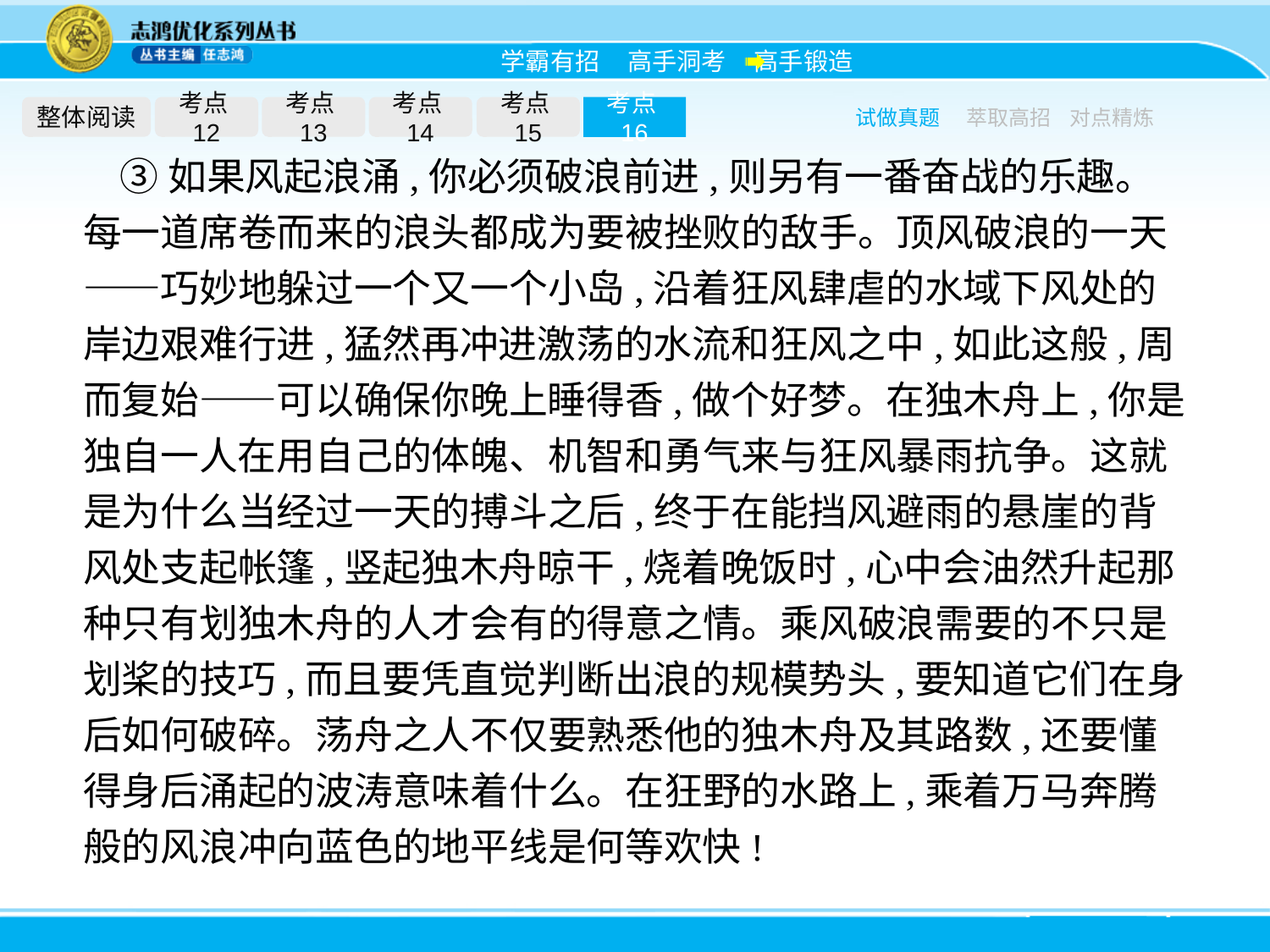

整体阅读
考点12
考点13
考点14
考点15
考点16
试做真题
萃取高招
对点精炼
③如果风起浪涌,你必须破浪前进,则另有一番奋战的乐趣。每一道席卷而来的浪头都成为要被挫败的敌手。顶风破浪的一天——巧妙地躲过一个又一个小岛,沿着狂风肆虐的水域下风处的岸边艰难行进,猛然再冲进激荡的水流和狂风之中,如此这般,周而复始——可以确保你晚上睡得香,做个好梦。在独木舟上,你是独自一人在用自己的体魄、机智和勇气来与狂风暴雨抗争。这就是为什么当经过一天的搏斗之后,终于在能挡风避雨的悬崖的背风处支起帐篷,竖起独木舟晾干,烧着晚饭时,心中会油然升起那种只有划独木舟的人才会有的得意之情。乘风破浪需要的不只是划桨的技巧,而且要凭直觉判断出浪的规模势头,要知道它们在身后如何破碎。荡舟之人不仅要熟悉他的独木舟及其路数,还要懂得身后涌起的波涛意味着什么。在狂野的水路上,乘着万马奔腾般的风浪冲向蓝色的地平线是何等欢快!